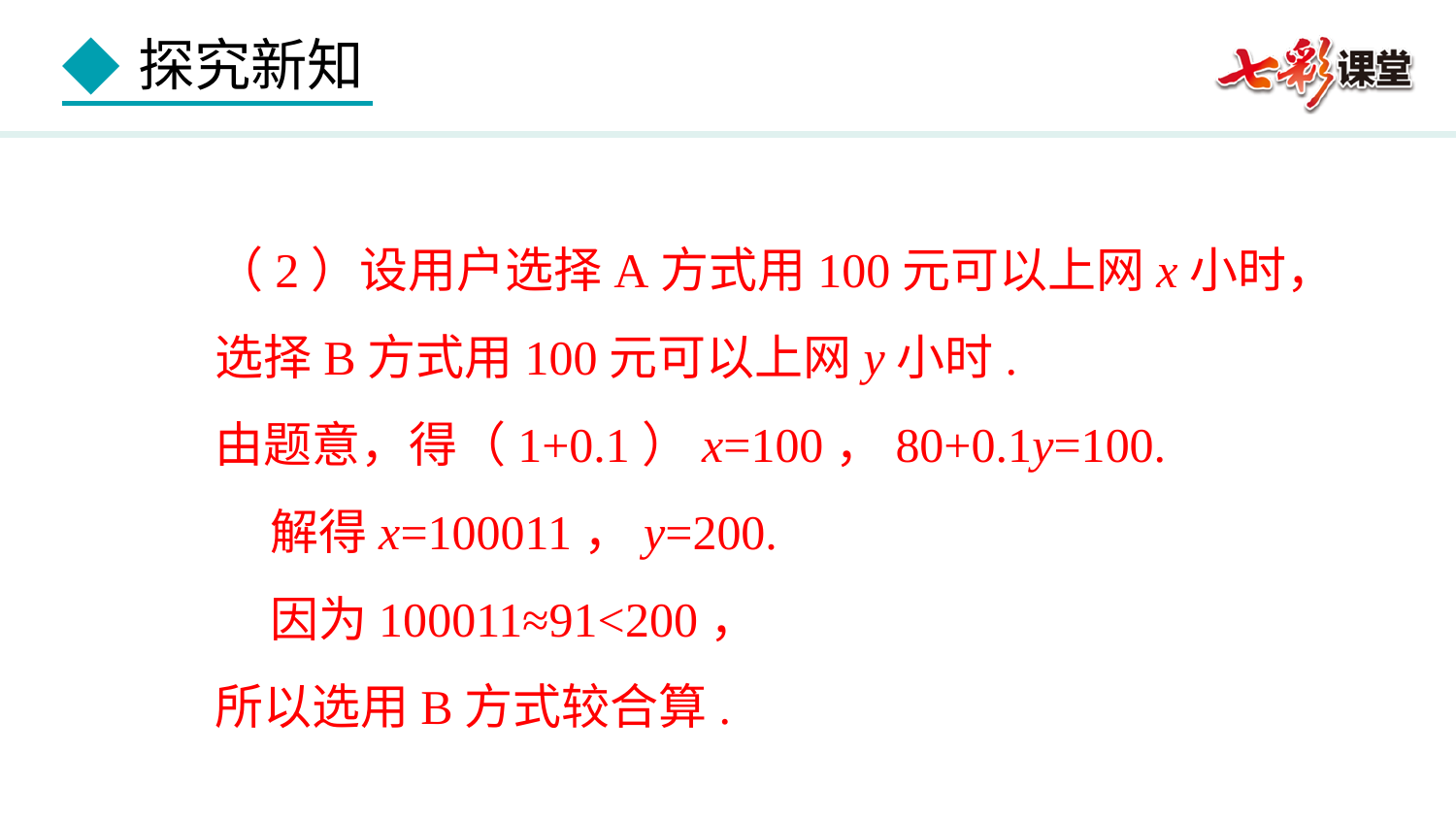

（2）设用户选择A方式用100元可以上网x小时，
选择B方式用100元可以上网y小时.
由题意，得（1+0.1）x=100，80+0.1y=100.
    解得x=100011，y=200.
    因为100011≈91<200，
所以选用B方式较合算.